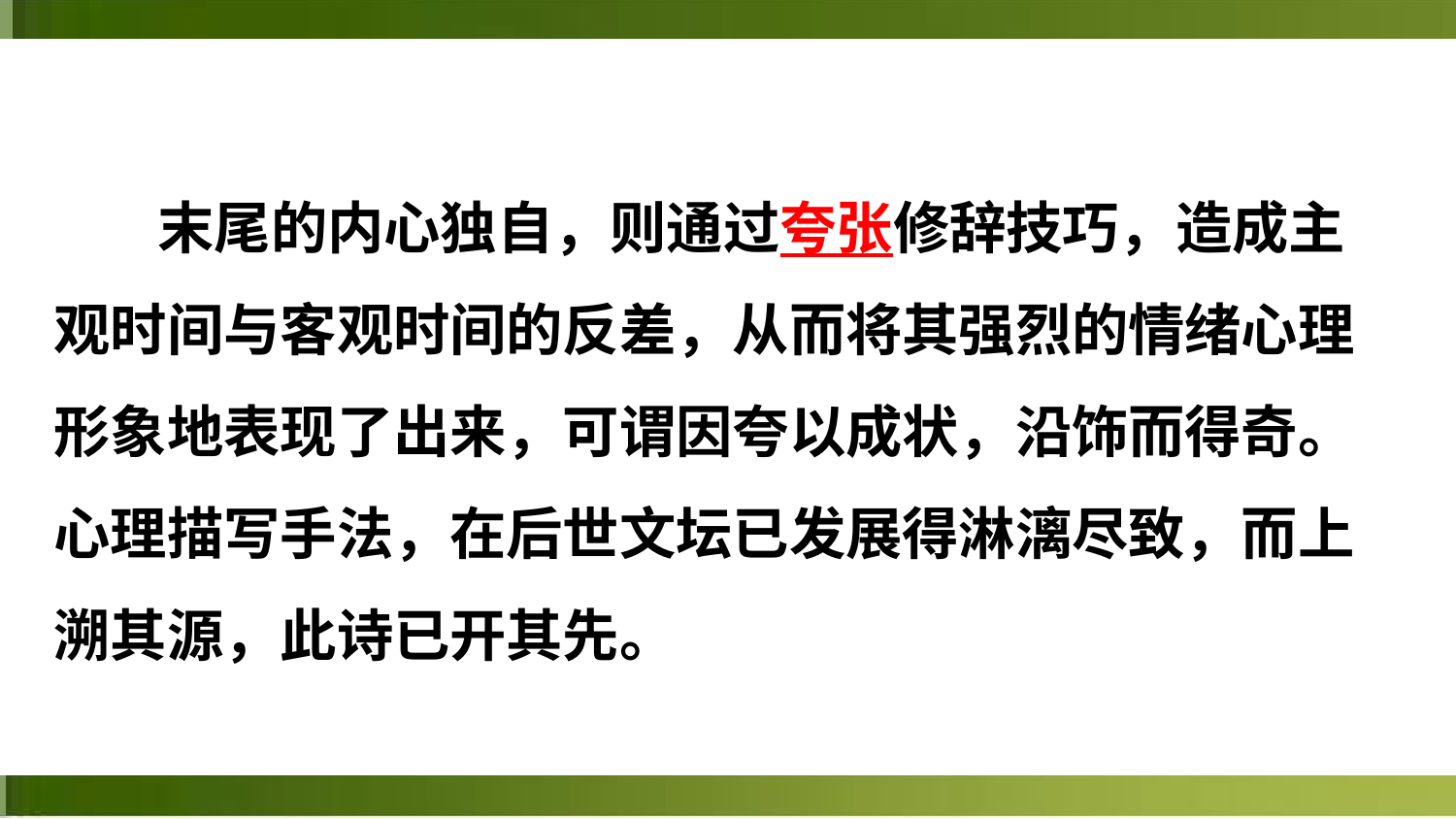

末尾的内心独自，则通过夸张修辞技巧，造成主观时间与客观时间的反差，从而将其强烈的情绪心理形象地表现了出来，可谓因夸以成状，沿饰而得奇。心理描写手法，在后世文坛已发展得淋漓尽致，而上溯其源，此诗已开其先。